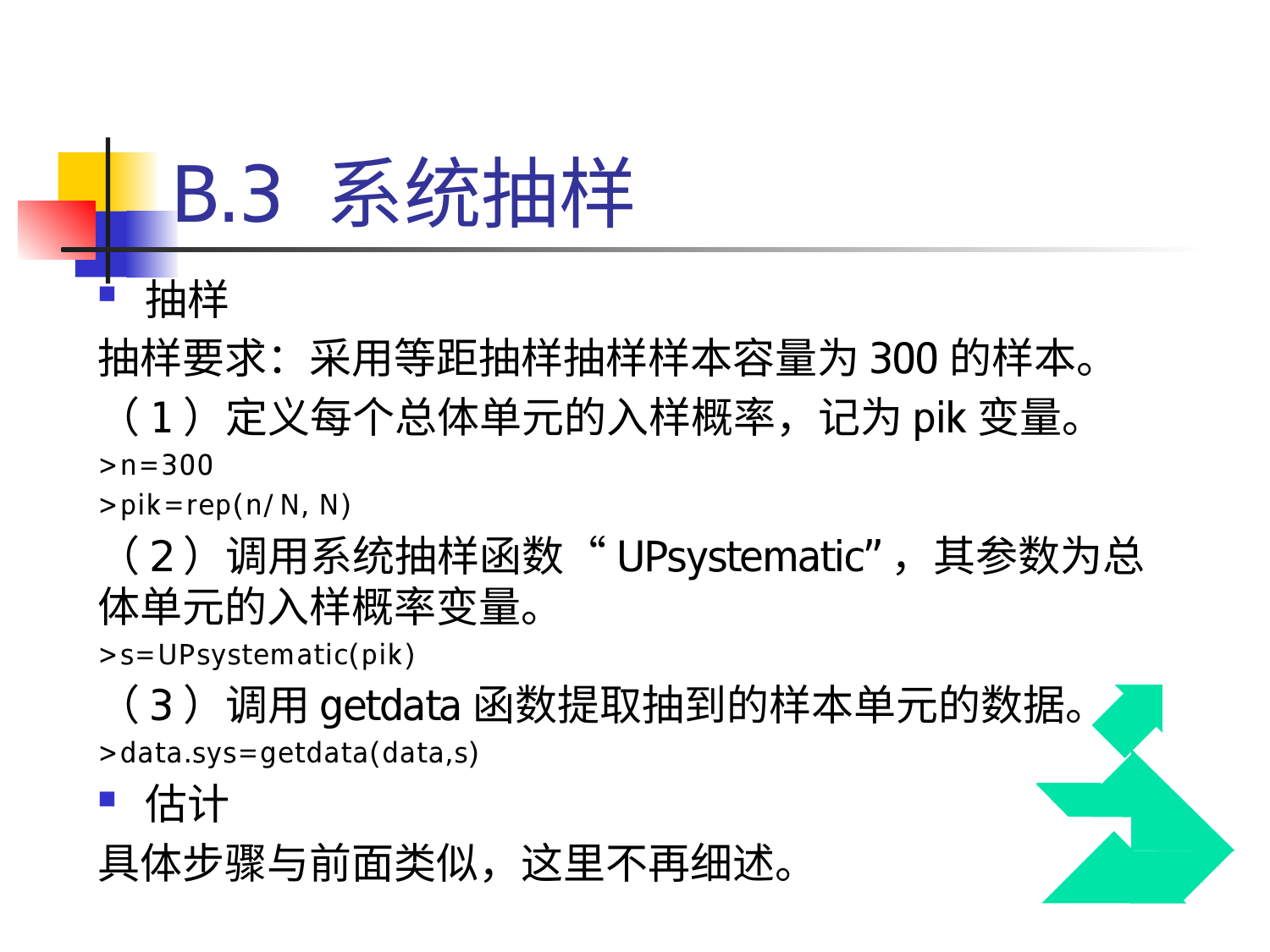

# B.3 系统抽样
抽样
抽样要求：采用等距抽样抽样样本容量为300的样本。
（1）定义每个总体单元的入样概率，记为pik变量。
>n=300
>pik=rep(n/N, N)
（2）调用系统抽样函数“UPsystematic”，其参数为总体单元的入样概率变量。
>s=UPsystematic(pik)
（3）调用getdata函数提取抽到的样本单元的数据。
>data.sys=getdata(data,s)
估计
具体步骤与前面类似，这里不再细述。